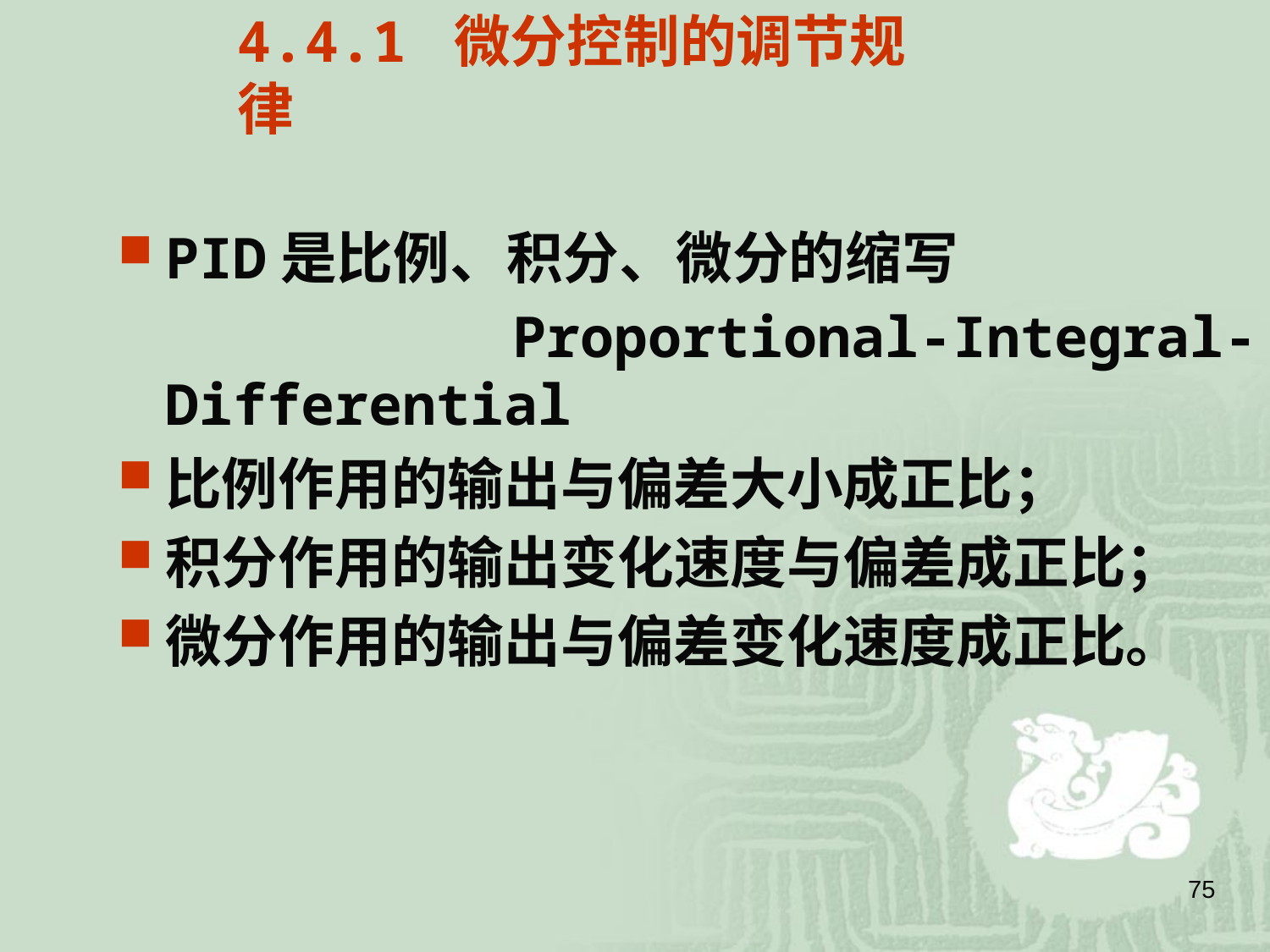

4.4.1 微分控制的调节规律
PID是比例、积分、微分的缩写
    Proportional-Integral-Differential
比例作用的输出与偏差大小成正比；
积分作用的输出变化速度与偏差成正比；
微分作用的输出与偏差变化速度成正比。

75